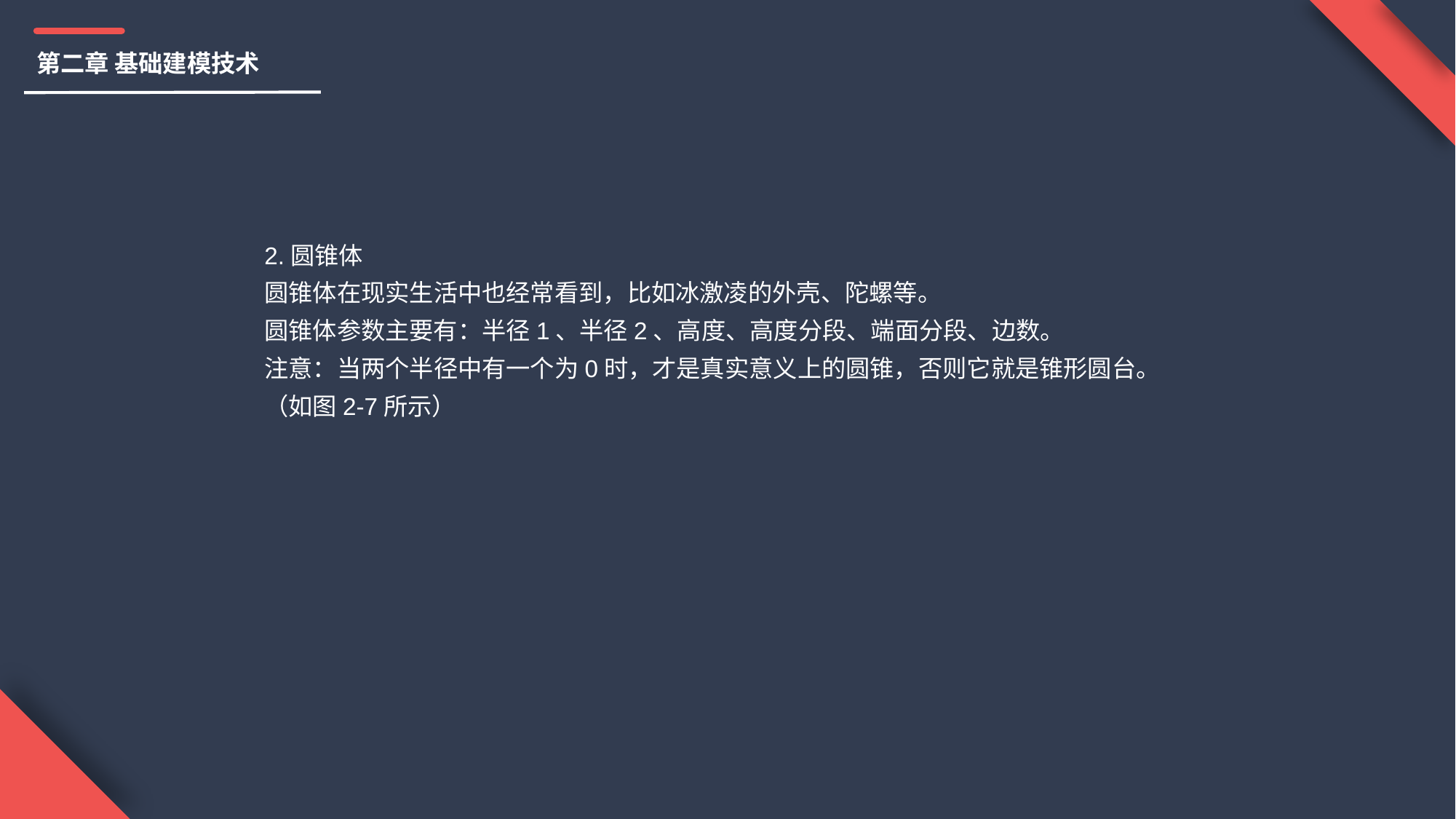

第二章 基础建模技术
2.圆锥体
圆锥体在现实生活中也经常看到，比如冰激凌的外壳、陀螺等。
圆锥体参数主要有：半径1、半径2、高度、高度分段、端面分段、边数。
注意：当两个半径中有一个为0时，才是真实意义上的圆锥，否则它就是锥形圆台。（如图2-7所示）